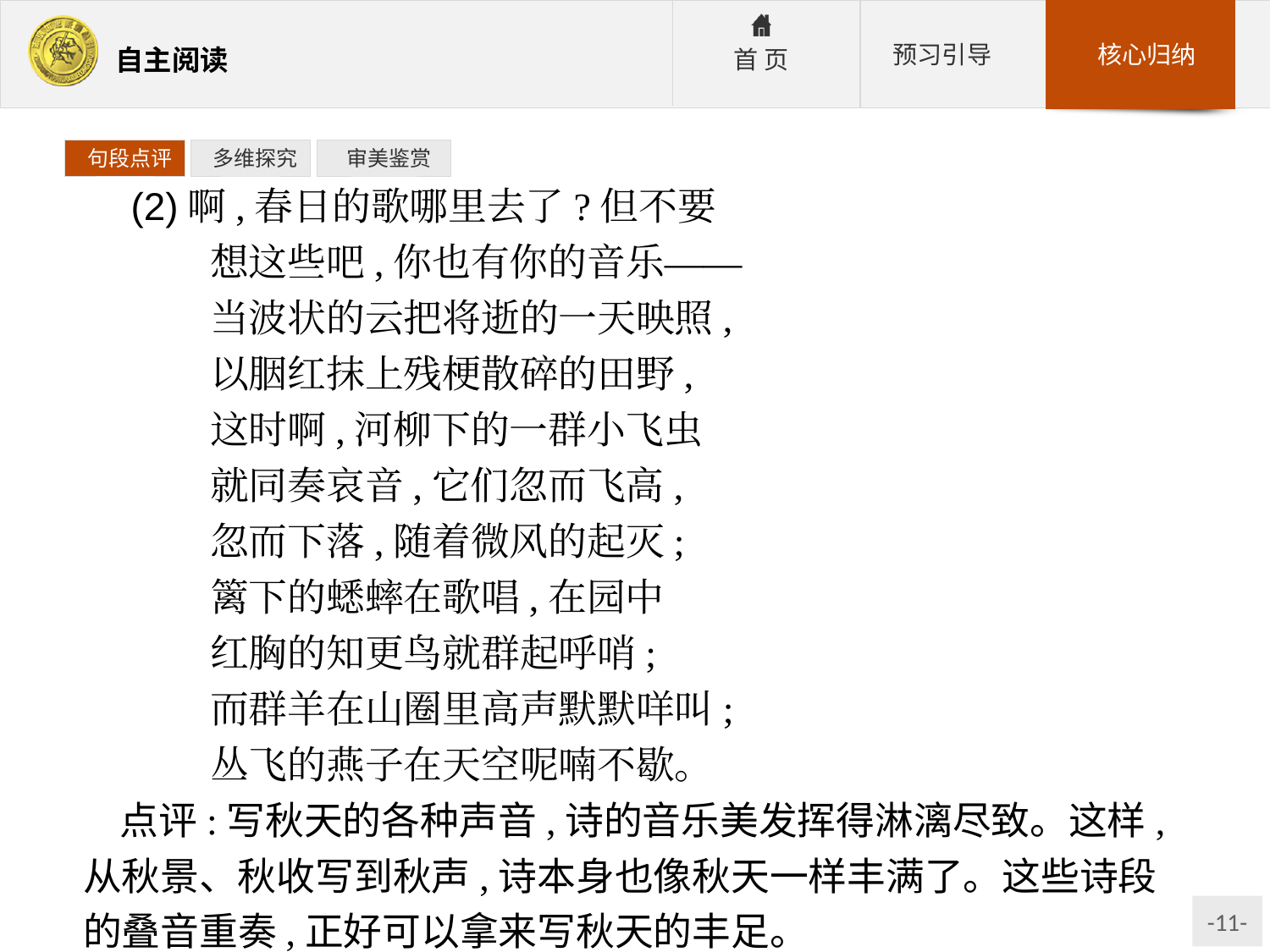

句段点评
 多维探究
 审美鉴赏
 (2)啊,春日的歌哪里去了?但不要
	想这些吧,你也有你的音乐——
	当波状的云把将逝的一天映照,
	以胭红抹上残梗散碎的田野,
	这时啊,河柳下的一群小飞虫
	就同奏哀音,它们忽而飞高,
	忽而下落,随着微风的起灭;
	篱下的蟋蟀在歌唱,在园中
	红胸的知更鸟就群起呼哨;
	而群羊在山圈里高声默默咩叫;
	丛飞的燕子在天空呢喃不歇。
点评:写秋天的各种声音,诗的音乐美发挥得淋漓尽致。这样,从秋景、秋收写到秋声,诗本身也像秋天一样丰满了。这些诗段的叠音重奏,正好可以拿来写秋天的丰足。